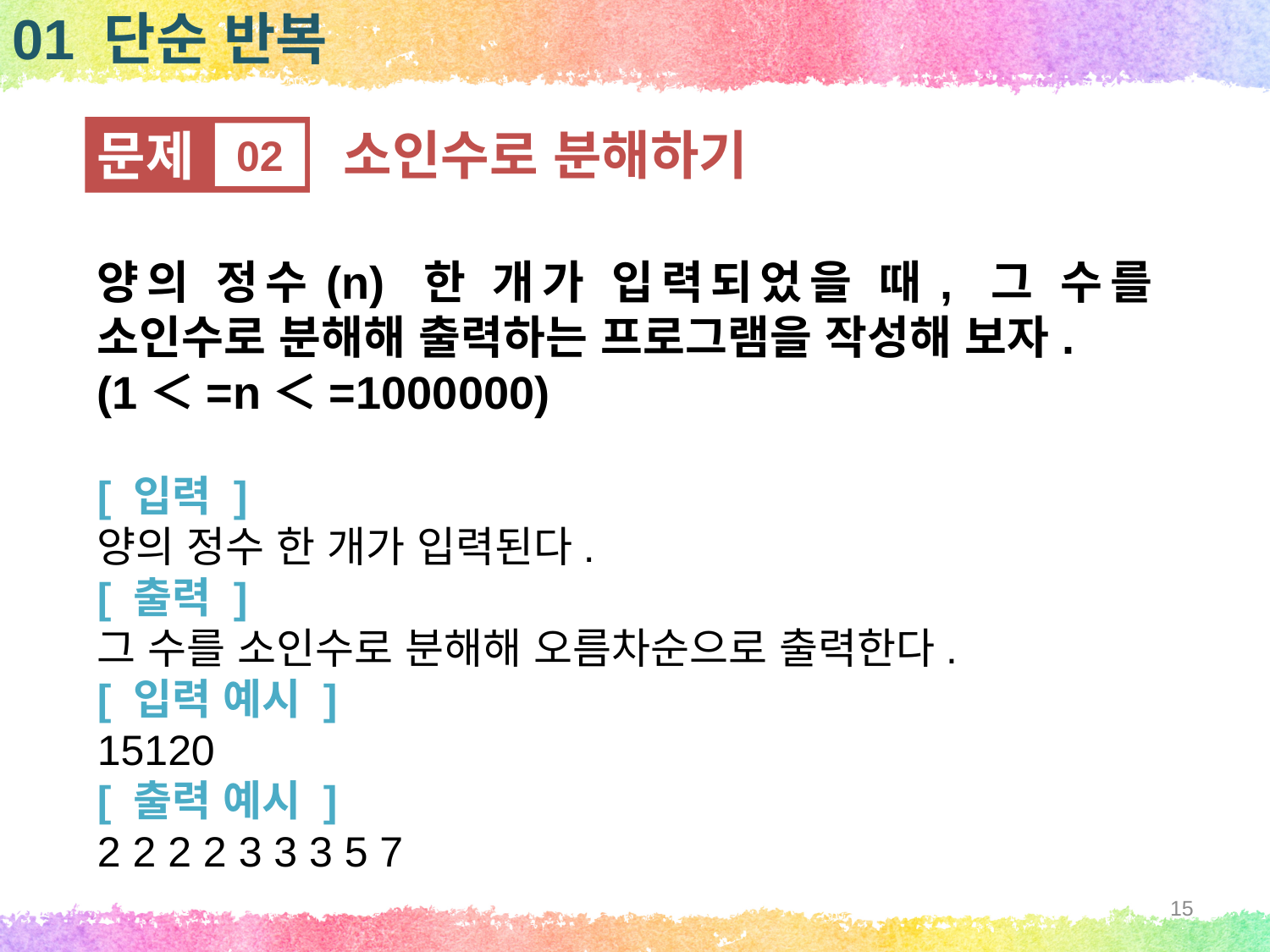

01 단순 반복
문제
02
소인수로 분해하기
양의 정수(n) 한 개가 입력되었을 때, 그 수를 소인수로 분해해 출력하는 프로그램을 작성해 보자.
(1＜=n＜=1000000)

[ 입력 ]
양의 정수 한 개가 입력된다.
[ 출력 ]
그 수를 소인수로 분해해 오름차순으로 출력한다.
[ 입력 예시 ]
15120
[ 출력 예시 ]
2 2 2 2 3 3 3 5 7
15